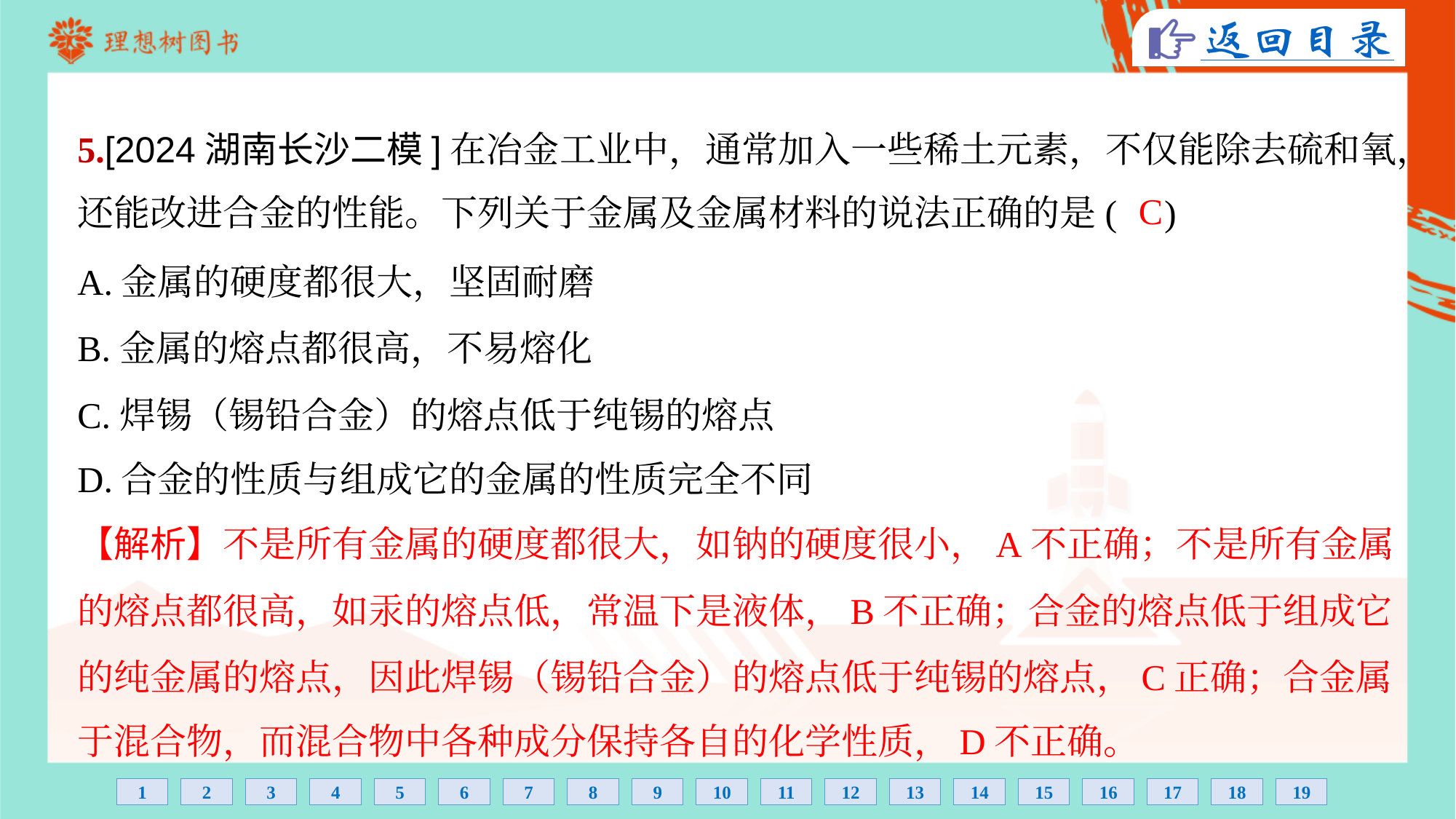

5.[2024湖南长沙二模]在冶金工业中，通常加入一些稀土元素，不仅能除去硫和氧，
还能改进合金的性能。下列关于金属及金属材料的说法正确的是(     )
C
A.金属的硬度都很大，坚固耐磨
B.金属的熔点都很高，不易熔化
C.焊锡（锡铅合金）的熔点低于纯锡的熔点
D.合金的性质与组成它的金属的性质完全不同
【解析】不是所有金属的硬度都很大，如钠的硬度很小，A不正确；不是所有金属
的熔点都很高，如汞的熔点低，常温下是液体，B不正确；合金的熔点低于组成它
的纯金属的熔点，因此焊锡（锡铅合金）的熔点低于纯锡的熔点，C正确；合金属
于混合物，而混合物中各种成分保持各自的化学性质，D不正确。